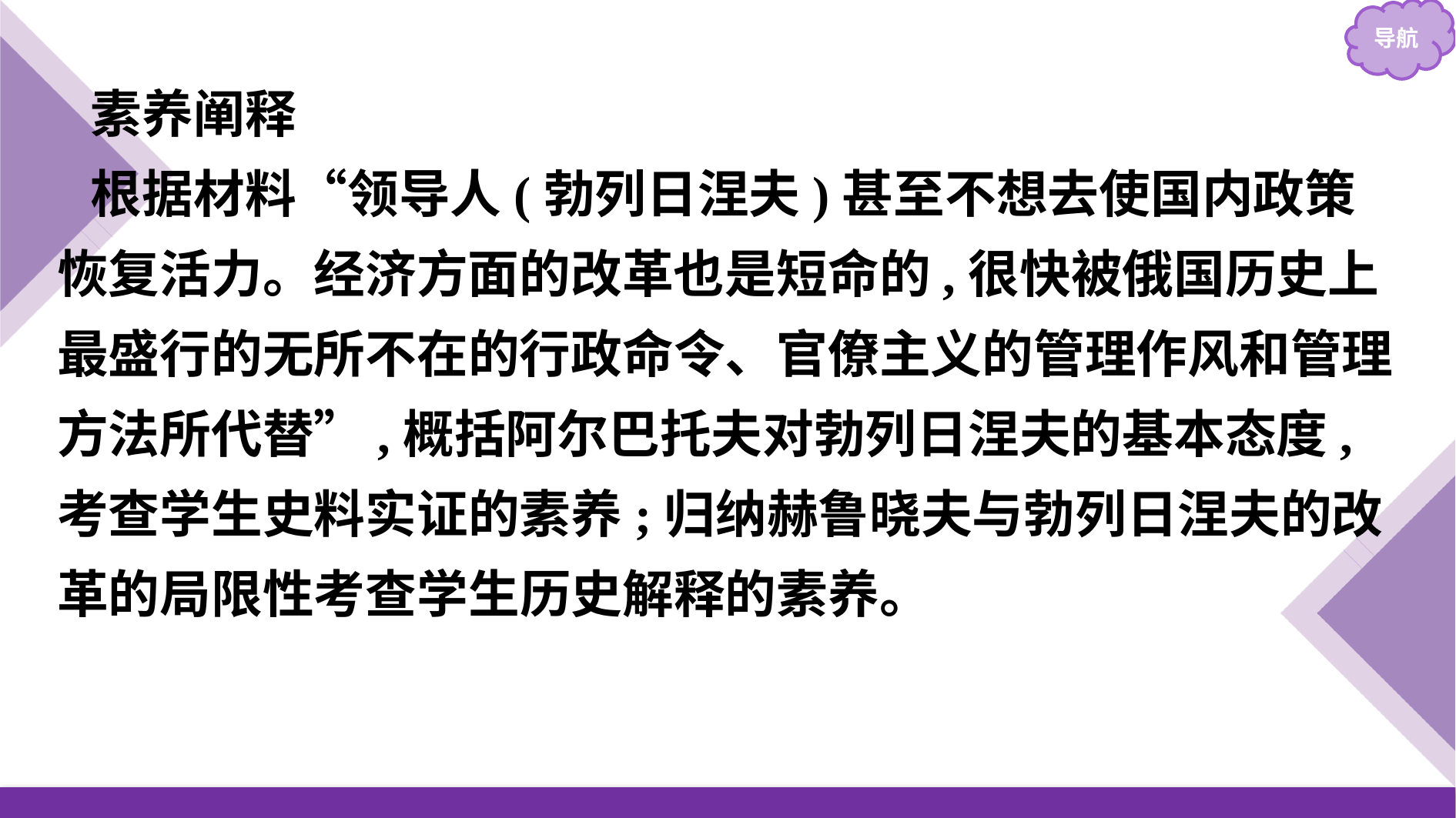

素养阐释
根据材料“领导人(勃列日涅夫)甚至不想去使国内政策恢复活力。经济方面的改革也是短命的,很快被俄国历史上最盛行的无所不在的行政命令、官僚主义的管理作风和管理方法所代替”,概括阿尔巴托夫对勃列日涅夫的基本态度,考查学生史料实证的素养;归纳赫鲁晓夫与勃列日涅夫的改革的局限性考查学生历史解释的素养。